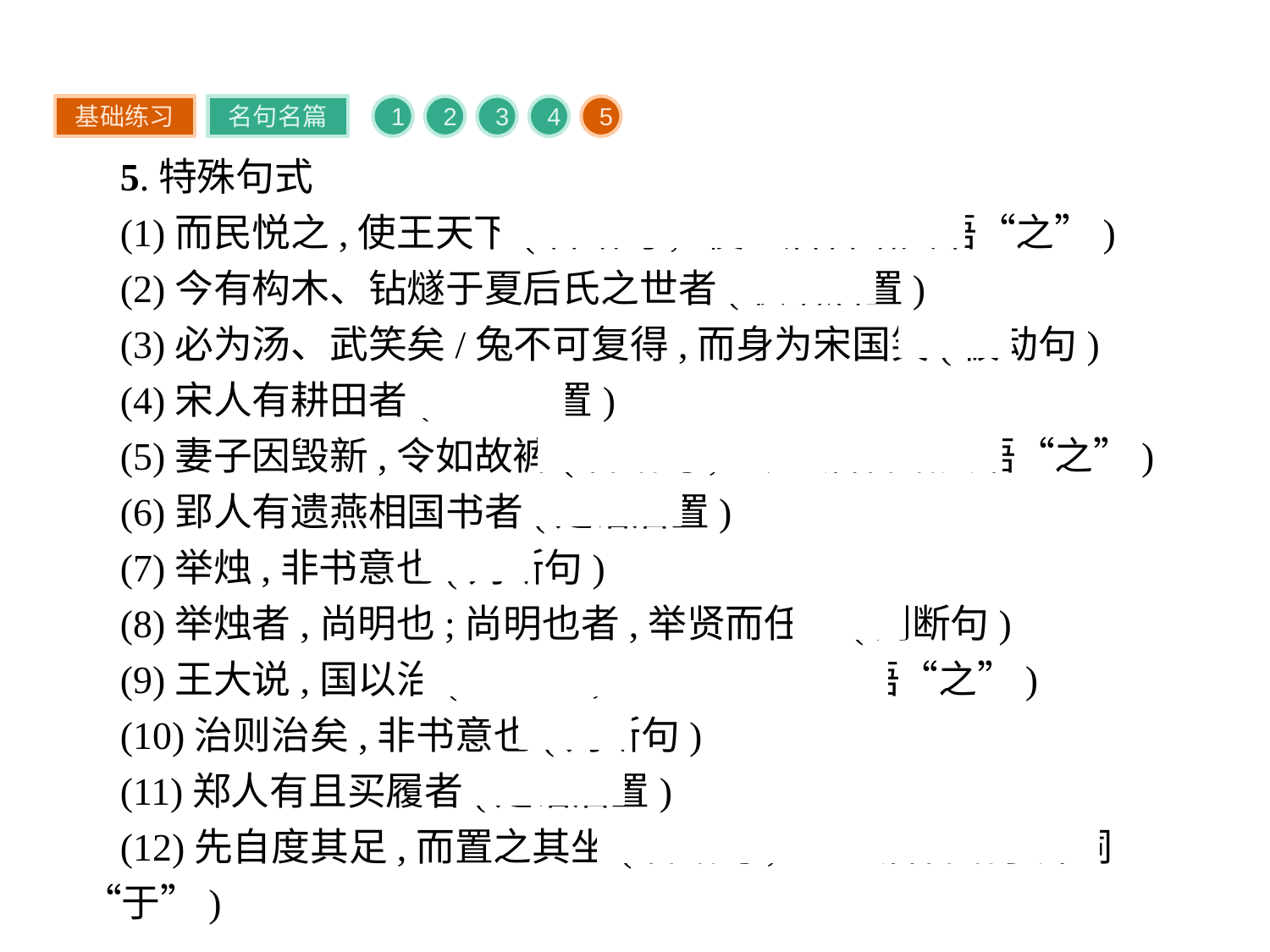

基础练习
名句名篇
1
2
3
4
5
5.特殊句式
(1)而民悦之,使王天下(省略句,“使”后省略宾语“之”)
(2)今有构木、钻燧于夏后氏之世者(状语后置)
(3)必为汤、武笑矣/兔不可复得,而身为宋国笑(被动句)
(4)宋人有耕田者(定语后置)
(5)妻子因毁新,令如故裤(省略句,“令”后省略宾语“之”)
(6)郢人有遗燕相国书者(定语后置)
(7)举烛,非书意也(判断句)
(8)举烛者,尚明也;尚明也者,举贤而任之(判断句)
(9)王大说,国以治(省略句,“以”后省略宾语“之”)
(10)治则治矣,非书意也(判断句)
(11)郑人有且买履者(定语后置)
(12)先自度其足,而置之其坐(省略句,“之”后省略了介词“于”)